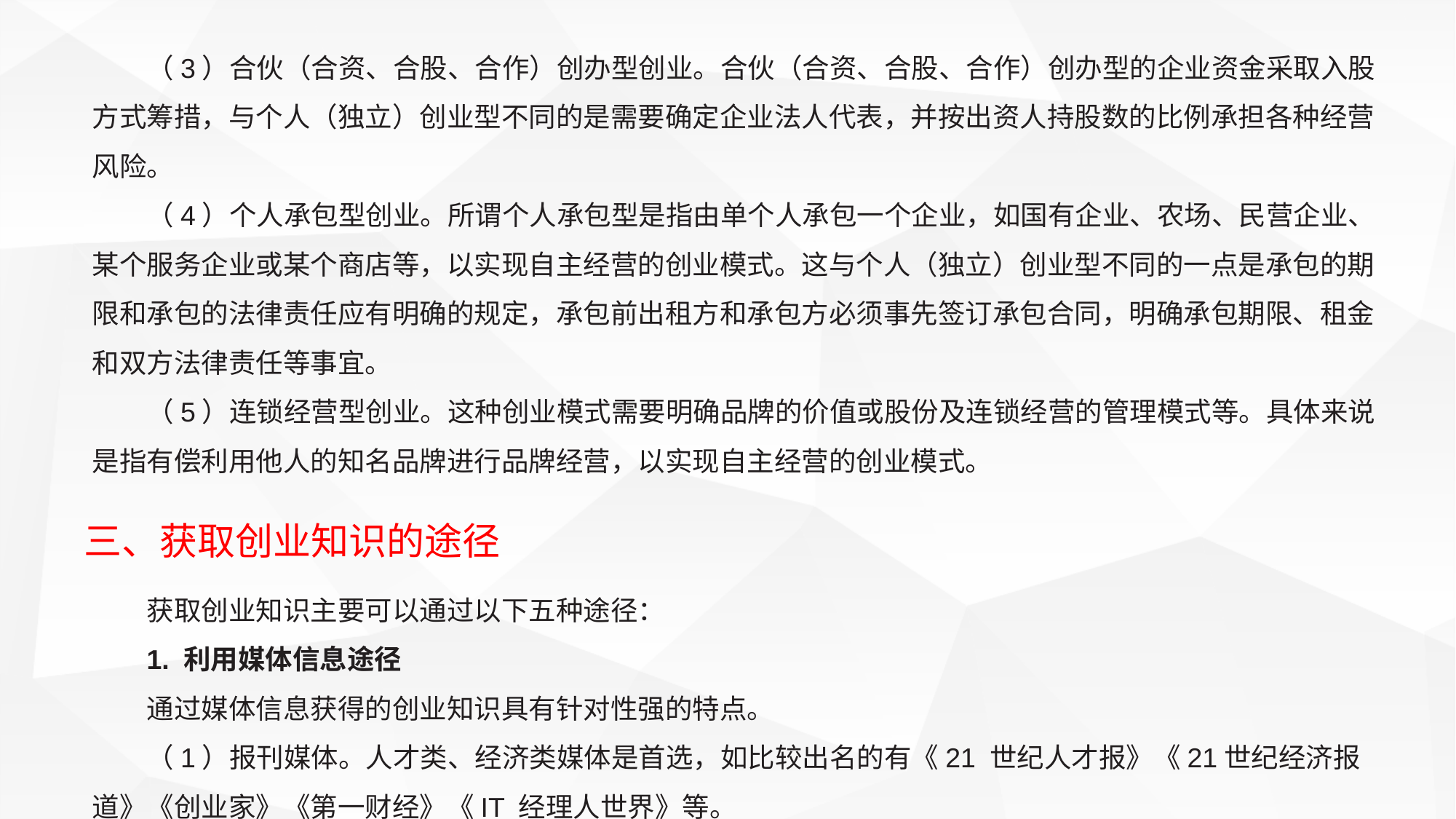

（3）合伙（合资、合股、合作）创办型创业。合伙（合资、合股、合作）创办型的企业资金采取入股方式筹措，与个人（独立）创业型不同的是需要确定企业法人代表，并按出资人持股数的比例承担各种经营风险。
（4）个人承包型创业。所谓个人承包型是指由单个人承包一个企业，如国有企业、农场、民营企业、某个服务企业或某个商店等，以实现自主经营的创业模式。这与个人（独立）创业型不同的一点是承包的期限和承包的法律责任应有明确的规定，承包前出租方和承包方必须事先签订承包合同，明确承包期限、租金和双方法律责任等事宜。
（5）连锁经营型创业。这种创业模式需要明确品牌的价值或股份及连锁经营的管理模式等。具体来说是指有偿利用他人的知名品牌进行品牌经营，以实现自主经营的创业模式。
三、获取创业知识的途径
获取创业知识主要可以通过以下五种途径：
1. 利用媒体信息途径
通过媒体信息获得的创业知识具有针对性强的特点。
（1）报刊媒体。人才类、经济类媒体是首选，如比较出名的有《21 世纪人才报》《21世纪经济报道》《创业家》《第一财经》《IT 经理人世界》等。